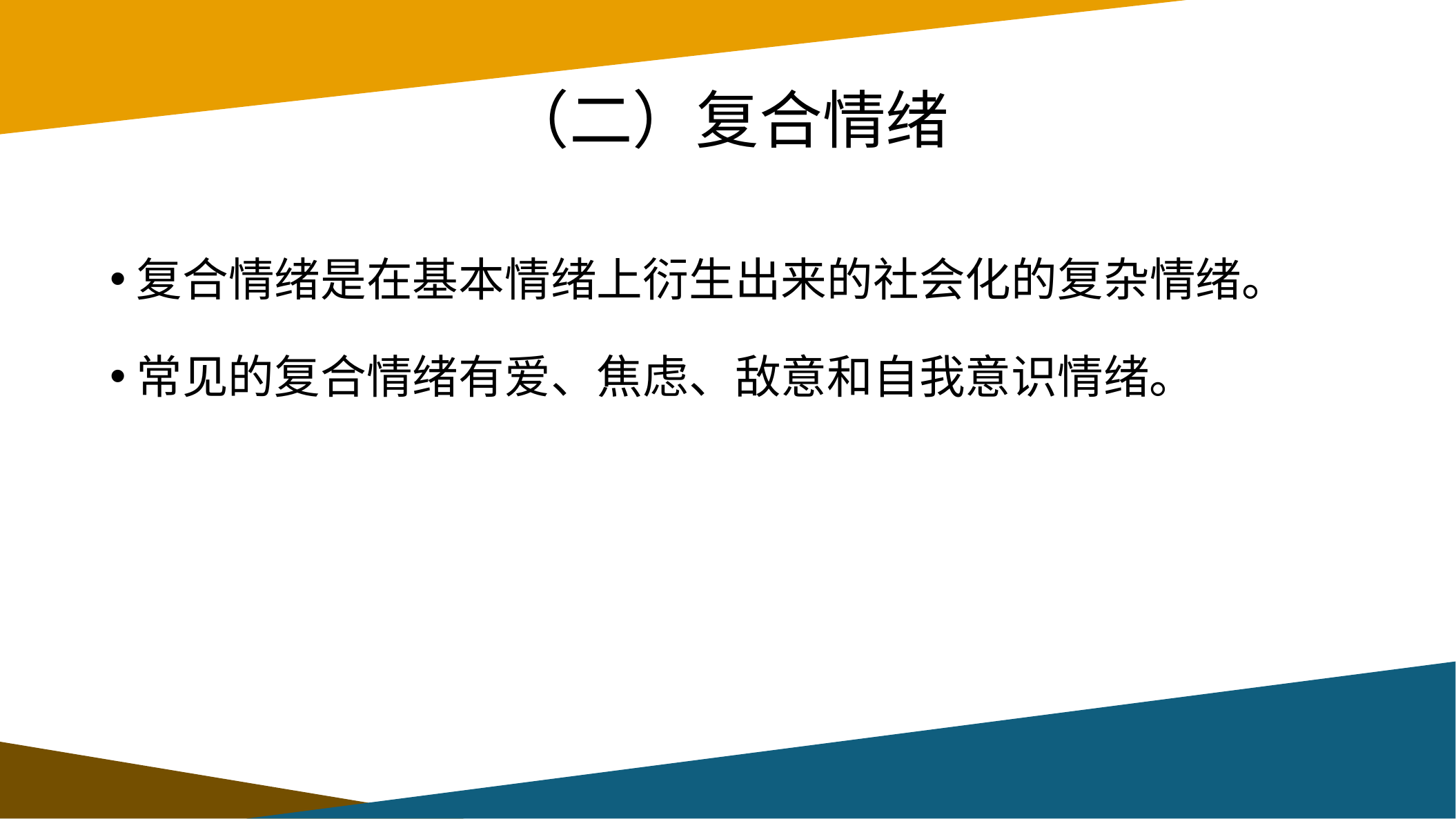

# （二）复合情绪
复合情绪是在基本情绪上衍生出来的社会化的复杂情绪。
常见的复合情绪有爱、焦虑、敌意和自我意识情绪。